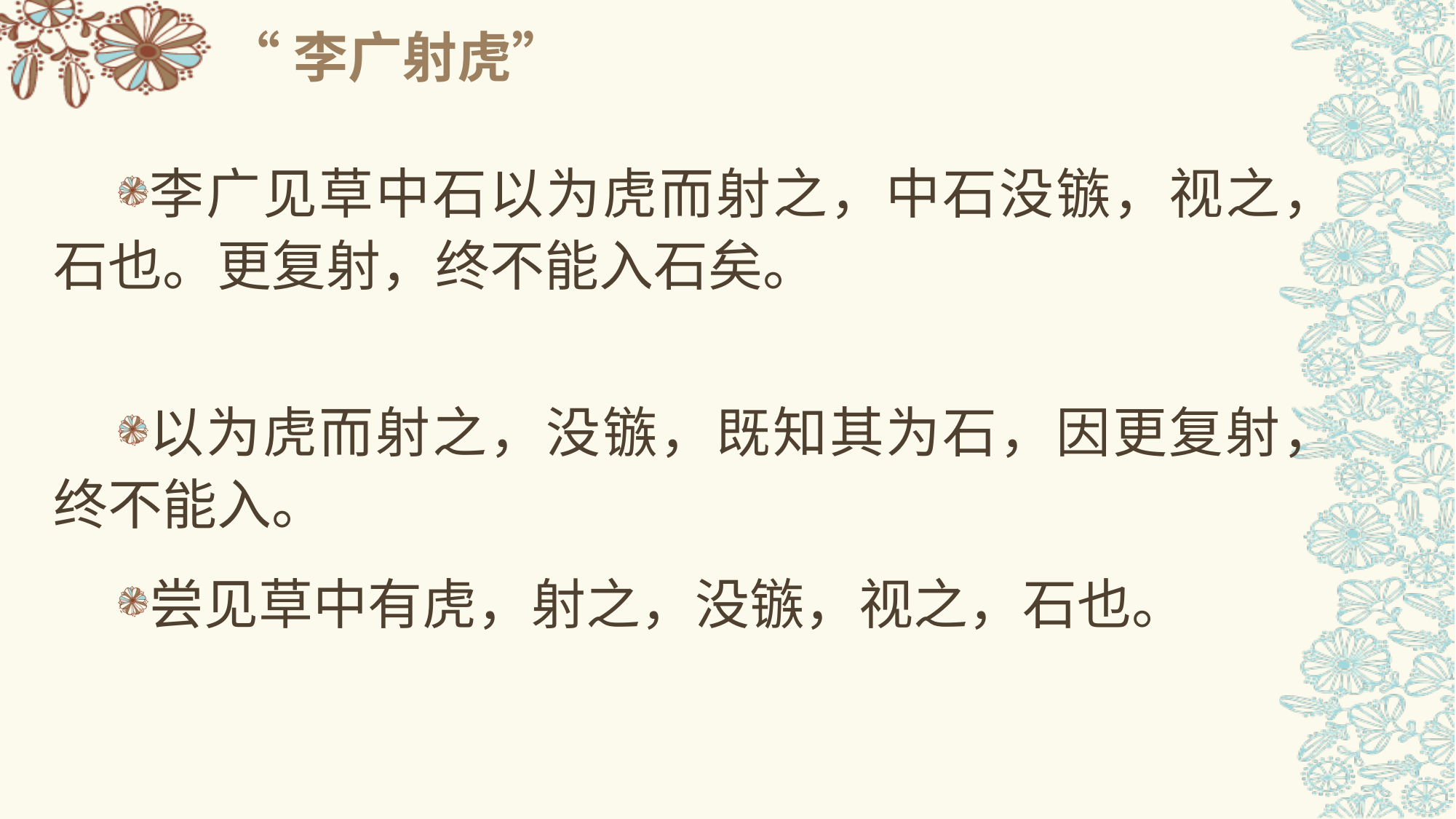

# “李广射虎”
李广见草中石以为虎而射之，中石没镞，视之，石也。更复射，终不能入石矣。

以为虎而射之，没镞，既知其为石，因更复射，终不能入。
尝见草中有虎，射之，没镞，视之，石也。